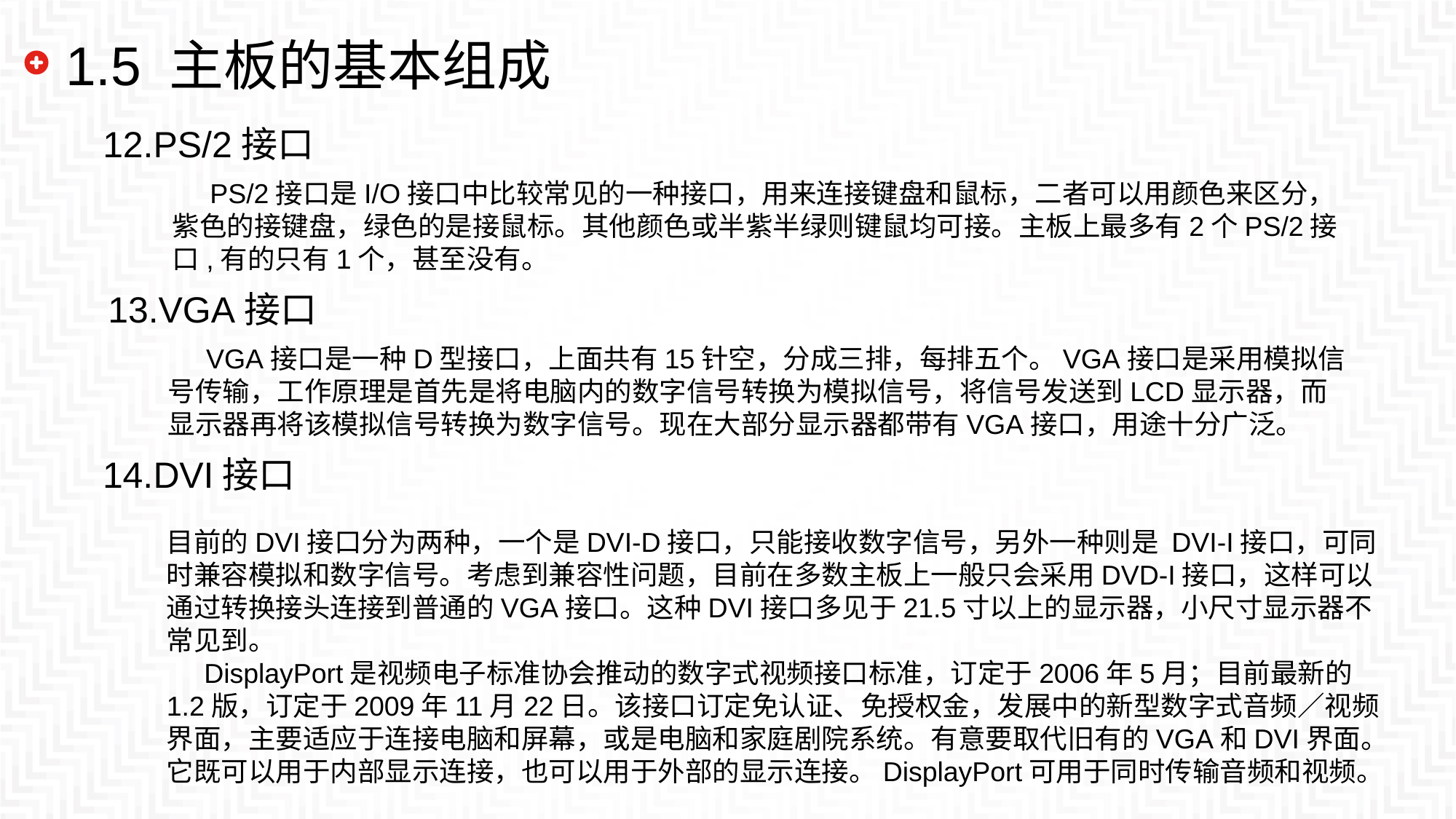

# 1.5 主板的基本组成
12.PS/2接口
PS/2接口是I/O接口中比较常见的一种接口，用来连接键盘和鼠标，二者可以用颜色来区分，紫色的接键盘，绿色的是接鼠标。其他颜色或半紫半绿则键鼠均可接。主板上最多有2个PS/2接口,有的只有1个，甚至没有。
13.VGA接口
     VGA接口是一种D型接口，上面共有15针空，分成三排，每排五个。VGA接口是采用模拟信号传输，工作原理是首先是将电脑内的数字信号转换为模拟信号，将信号发送到LCD显示器，而显示器再将该模拟信号转换为数字信号。现在大部分显示器都带有VGA接口，用途十分广泛。
14.DVI接口
目前的DVI接口分为两种，一个是DVI-D接口，只能接收数字信号，另外一种则是 DVI-I接口，可同时兼容模拟和数字信号。考虑到兼容性问题，目前在多数主板上一般只会采用DVD-I接口，这样可以通过转换接头连接到普通的VGA接口。这种DVI接口多见于21.5寸以上的显示器，小尺寸显示器不常见到。DisplayPort是视频电子标准协会推动的数字式视频接口标准，订定于2006年5月；目前最新的1.2版，订定于2009年11月22日。该接口订定免认证、免授权金，发展中的新型数字式音频／视频界面，主要适应于连接电脑和屏幕，或是电脑和家庭剧院系统。有意要取代旧有的VGA和DVI界面。它既可以用于内部显示连接，也可以用于外部的显示连接。DisplayPort可用于同时传输音频和视频。